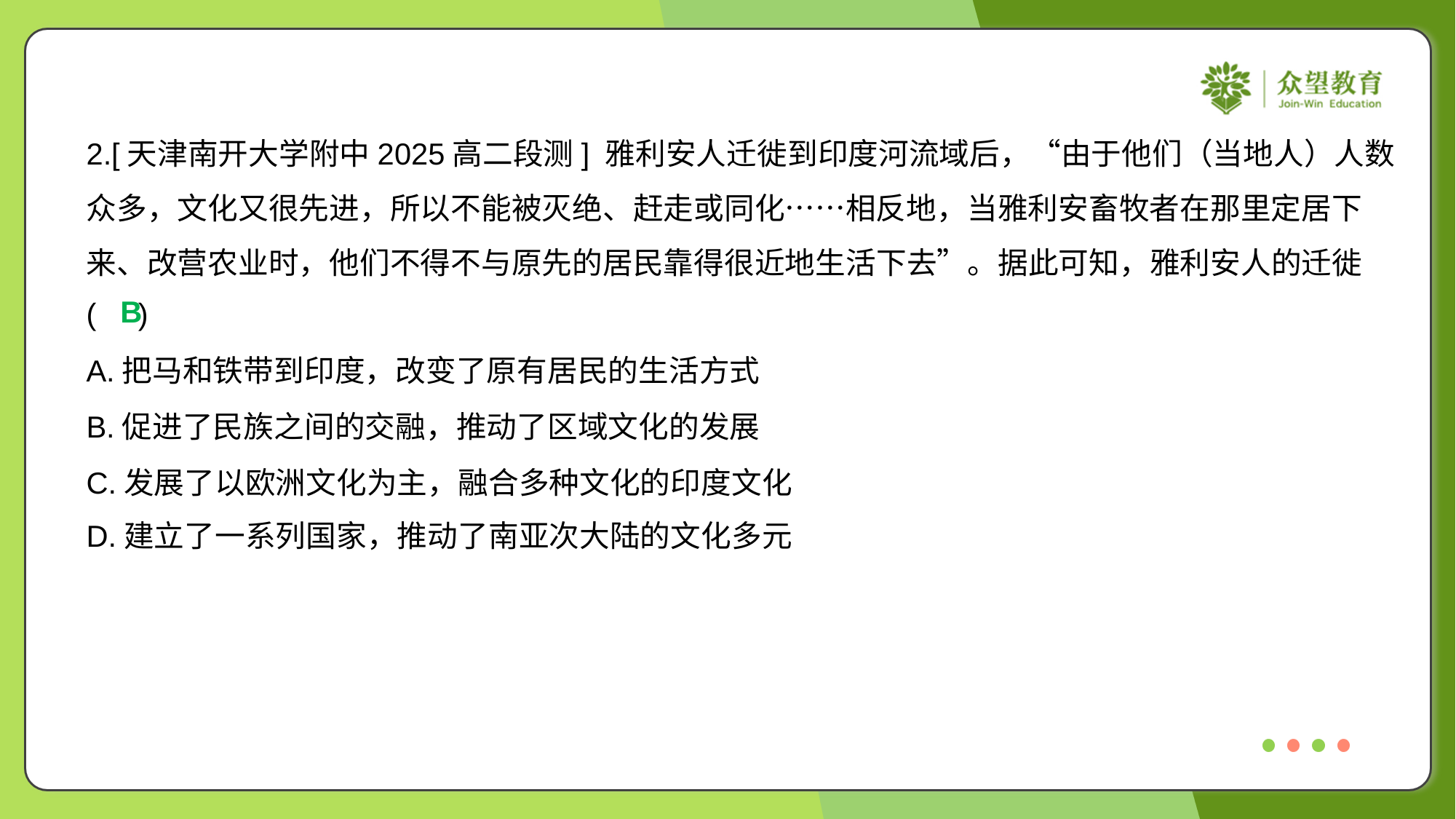

2.[天津南开大学附中2025高二段测] 雅利安人迁徙到印度河流域后，“由于他们（当地人）人数
众多，文化又很先进，所以不能被灭绝、赶走或同化……相反地，当雅利安畜牧者在那里定居下
来、改营农业时，他们不得不与原先的居民靠得很近地生活下去”。据此可知，雅利安人的迁徙
(     )
B
A.把马和铁带到印度，改变了原有居民的生活方式
B.促进了民族之间的交融，推动了区域文化的发展
C.发展了以欧洲文化为主，融合多种文化的印度文化
D.建立了一系列国家，推动了南亚次大陆的文化多元